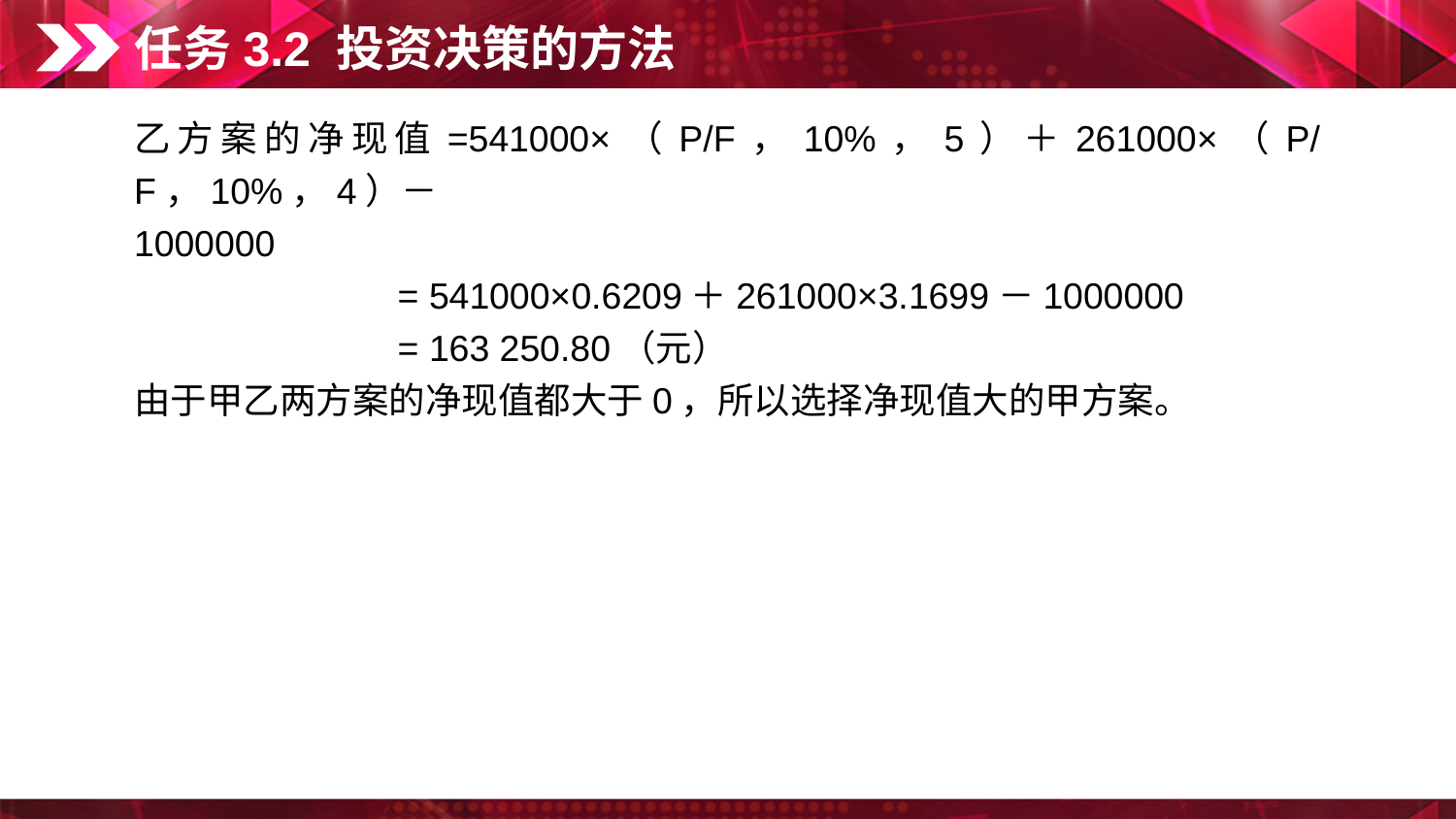

任务3.2 投资决策的方法

乙方案的净现值=541000×（P/F，10%，5）＋261000×（P/F，10%，4）－
1000000
　　　　　　　= 541000×0.6209＋261000×3.1699－1000000
　　　　　　　= 163 250.80（元）
由于甲乙两方案的净现值都大于0，所以选择净现值大的甲方案。